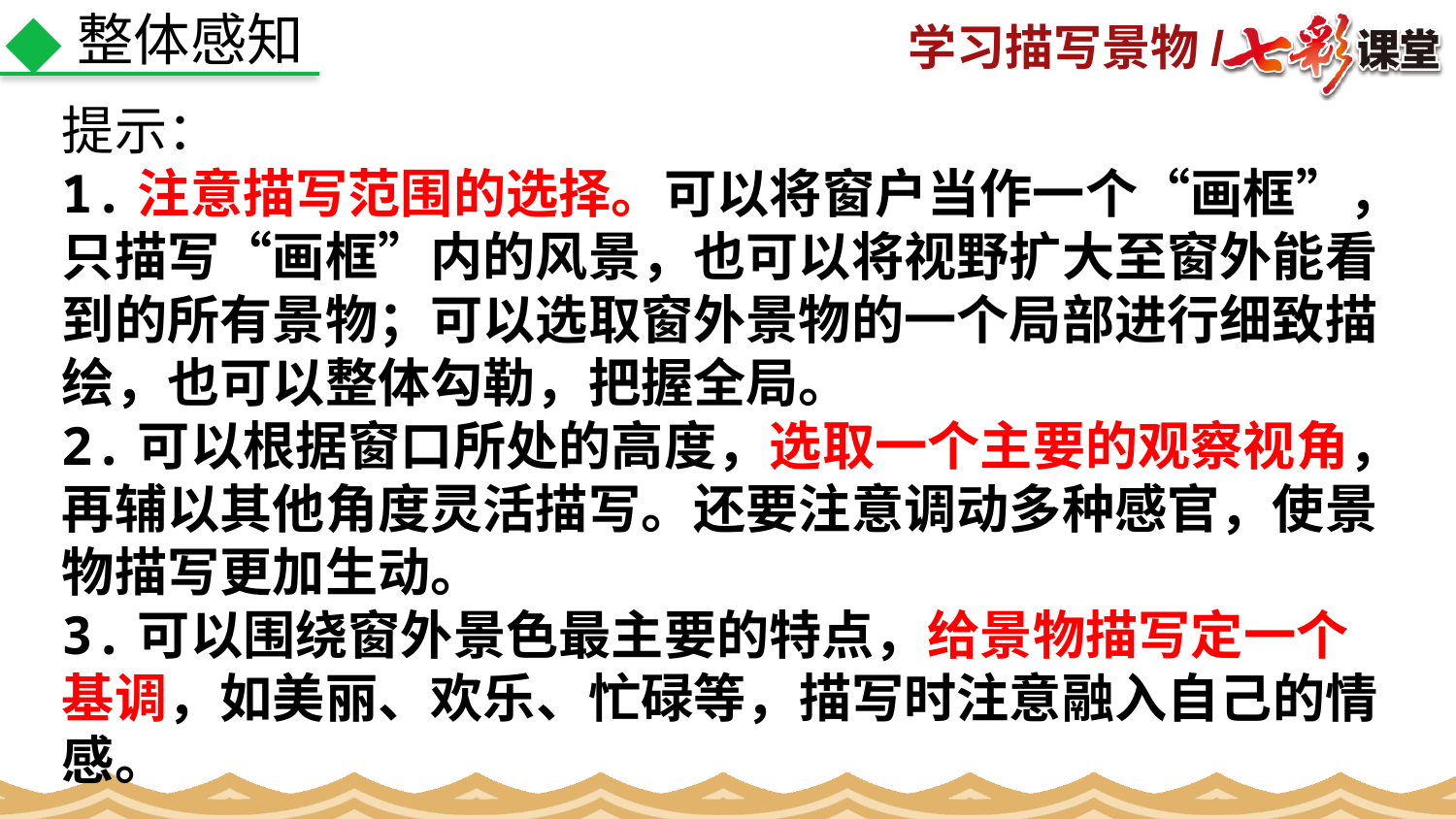

整体感知

提示：
1.注意描写范围的选择。可以将窗户当作一个“画框”，只描写“画框”内的风景，也可以将视野扩大至窗外能看到的所有景物；可以选取窗外景物的一个局部进行细致描绘，也可以整体勾勒，把握全局。
2.可以根据窗口所处的高度，选取一个主要的观察视角，再辅以其他角度灵活描写。还要注意调动多种感官，使景物描写更加生动。
3.可以围绕窗外景色最主要的特点，给景物描写定一个基调，如美丽、欢乐、忙碌等，描写时注意融入自己的情感。